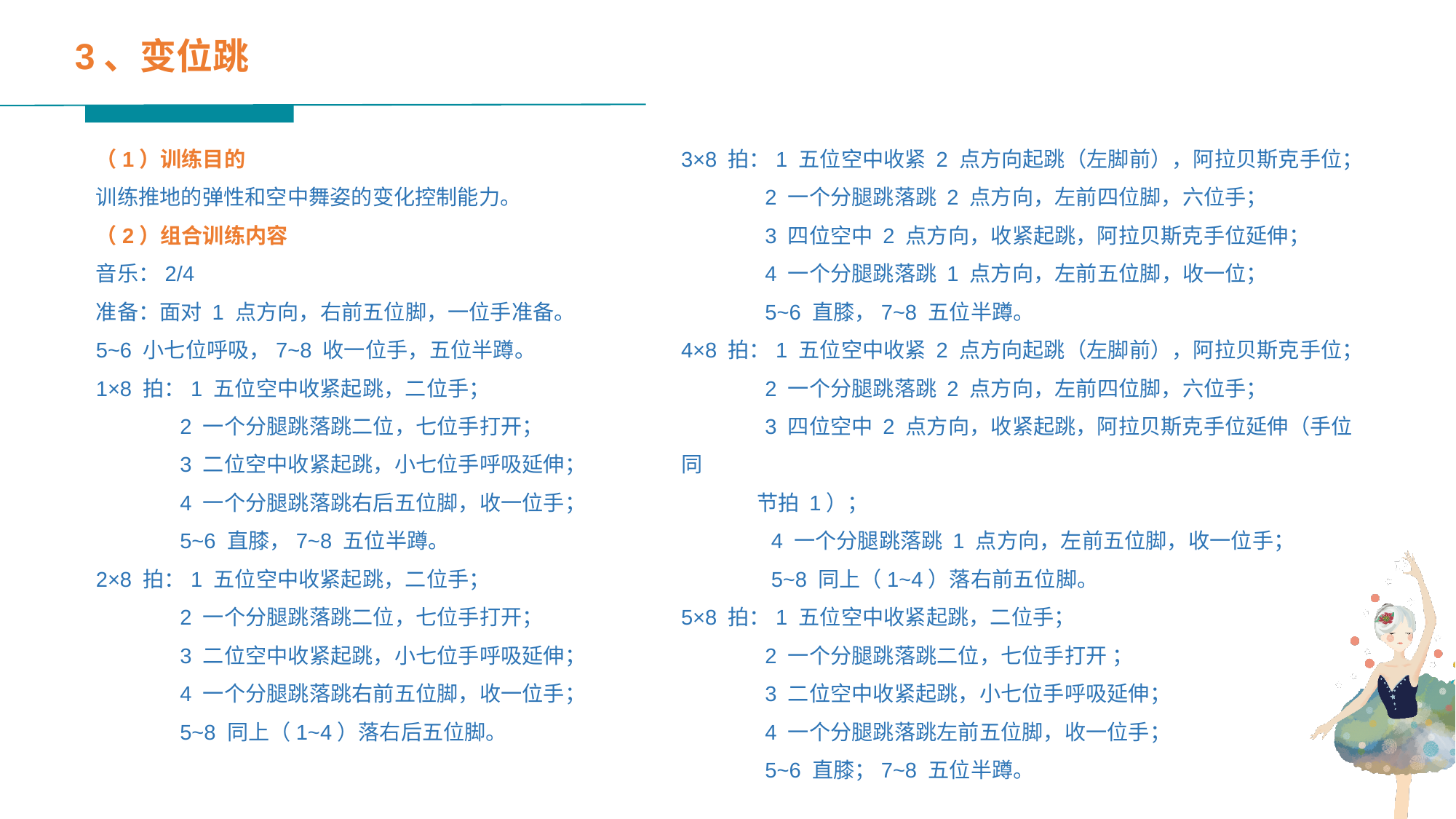

3、变位跳

（1）训练目的
训练推地的弹性和空中舞姿的变化控制能力。
（2）组合训练内容
音乐：2/4
准备：面对 1 点方向，右前五位脚，一位手准备。
5~6 小七位呼吸，7~8 收一位手，五位半蹲。
1×8 拍：1 五位空中收紧起跳，二位手；
              2 一个分腿跳落跳二位，七位手打开；
              3 二位空中收紧起跳，小七位手呼吸延伸；
              4 一个分腿跳落跳右后五位脚，收一位手；
              5~6 直膝，7~8 五位半蹲。
2×8 拍：1 五位空中收紧起跳，二位手；
              2 一个分腿跳落跳二位，七位手打开；
              3 二位空中收紧起跳，小七位手呼吸延伸；
              4 一个分腿跳落跳右前五位脚，收一位手；
              5~8 同上（1~4）落右后五位脚。
3×8 拍：1 五位空中收紧 2 点方向起跳（左脚前），阿拉贝斯克手位；
              2 一个分腿跳落跳 2 点方向，左前四位脚，六位手；
              3 四位空中 2 点方向，收紧起跳，阿拉贝斯克手位延伸；
              4 一个分腿跳落跳 1 点方向，左前五位脚，收一位；
              5~6 直膝，7~8 五位半蹲。
4×8 拍：1 五位空中收紧 2 点方向起跳（左脚前），阿拉贝斯克手位；
              2 一个分腿跳落跳 2 点方向，左前四位脚，六位手；
              3 四位空中 2 点方向，收紧起跳，阿拉贝斯克手位延伸（手位同
               节拍 1）；
               4 一个分腿跳落跳 1 点方向，左前五位脚，收一位手；
               5~8 同上（1~4）落右前五位脚。
5×8 拍：1 五位空中收紧起跳，二位手；
              2 一个分腿跳落跳二位，七位手打开 ；
              3 二位空中收紧起跳，小七位手呼吸延伸；
              4 一个分腿跳落跳左前五位脚，收一位手；
              5~6 直膝；7~8 五位半蹲。